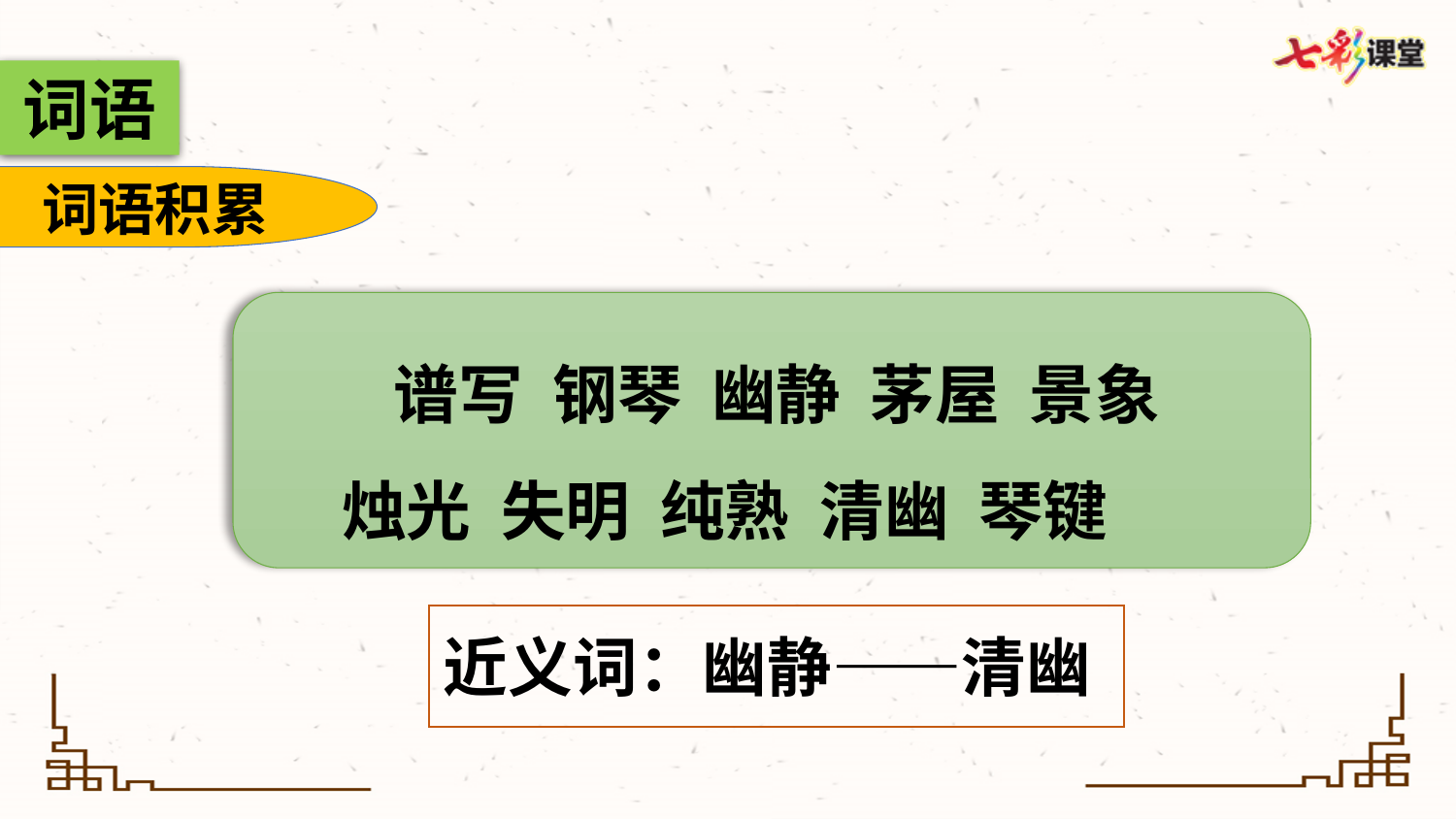

词语

词语积累

谱写  钢琴  幽静  茅屋  景象
烛光  失明  纯熟  清幽  琴键
近义词：幽静——清幽